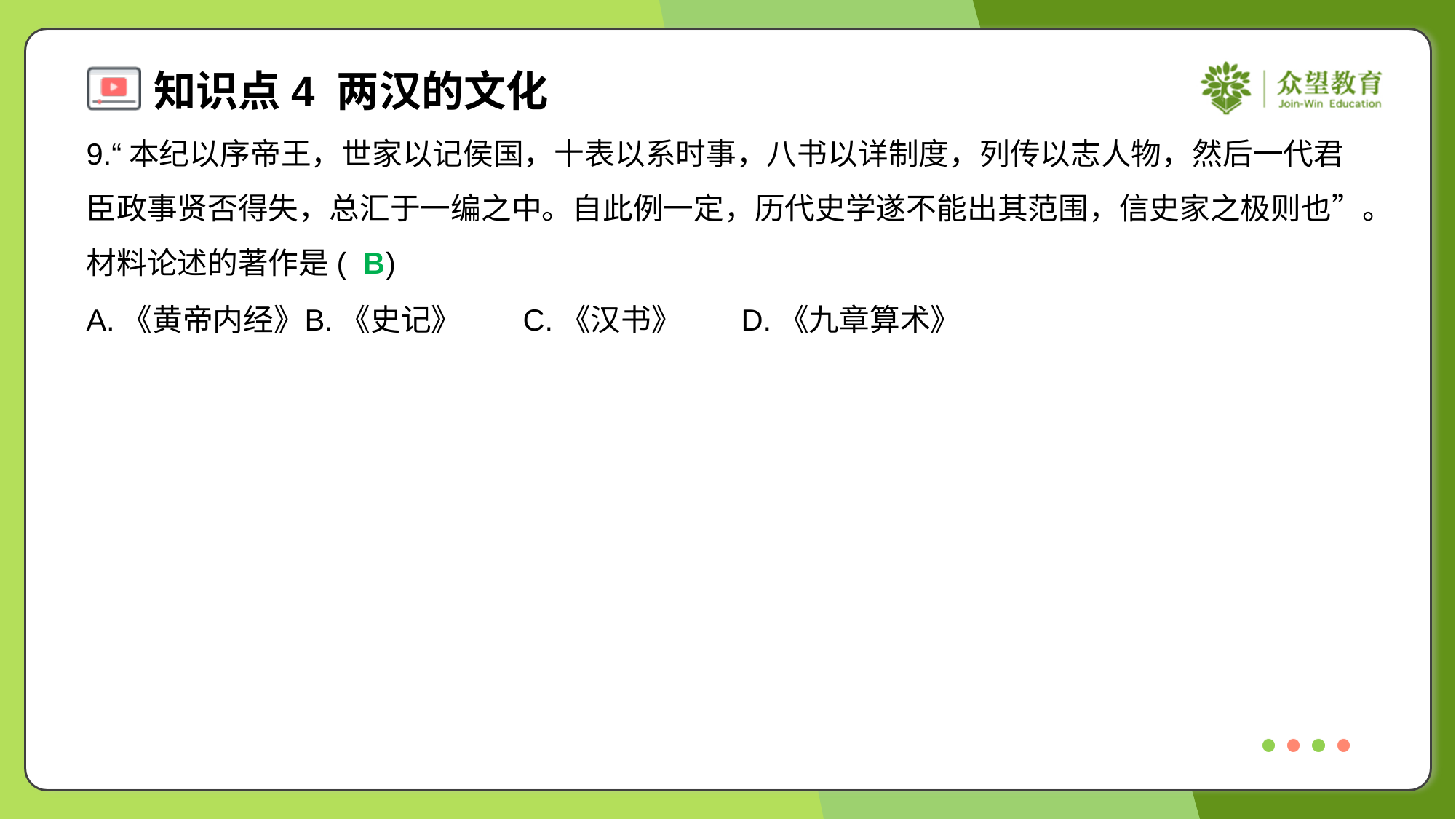

9.“本纪以序帝王，世家以记侯国，十表以系时事，八书以详制度，列传以志人物，然后一代君
臣政事贤否得失，总汇于一编之中。自此例一定，历代史学遂不能出其范围，信史家之极则也”。
材料论述的著作是(     )
B
A.《黄帝内经》	B.《史记》	C.《汉书》	D.《九章算术》